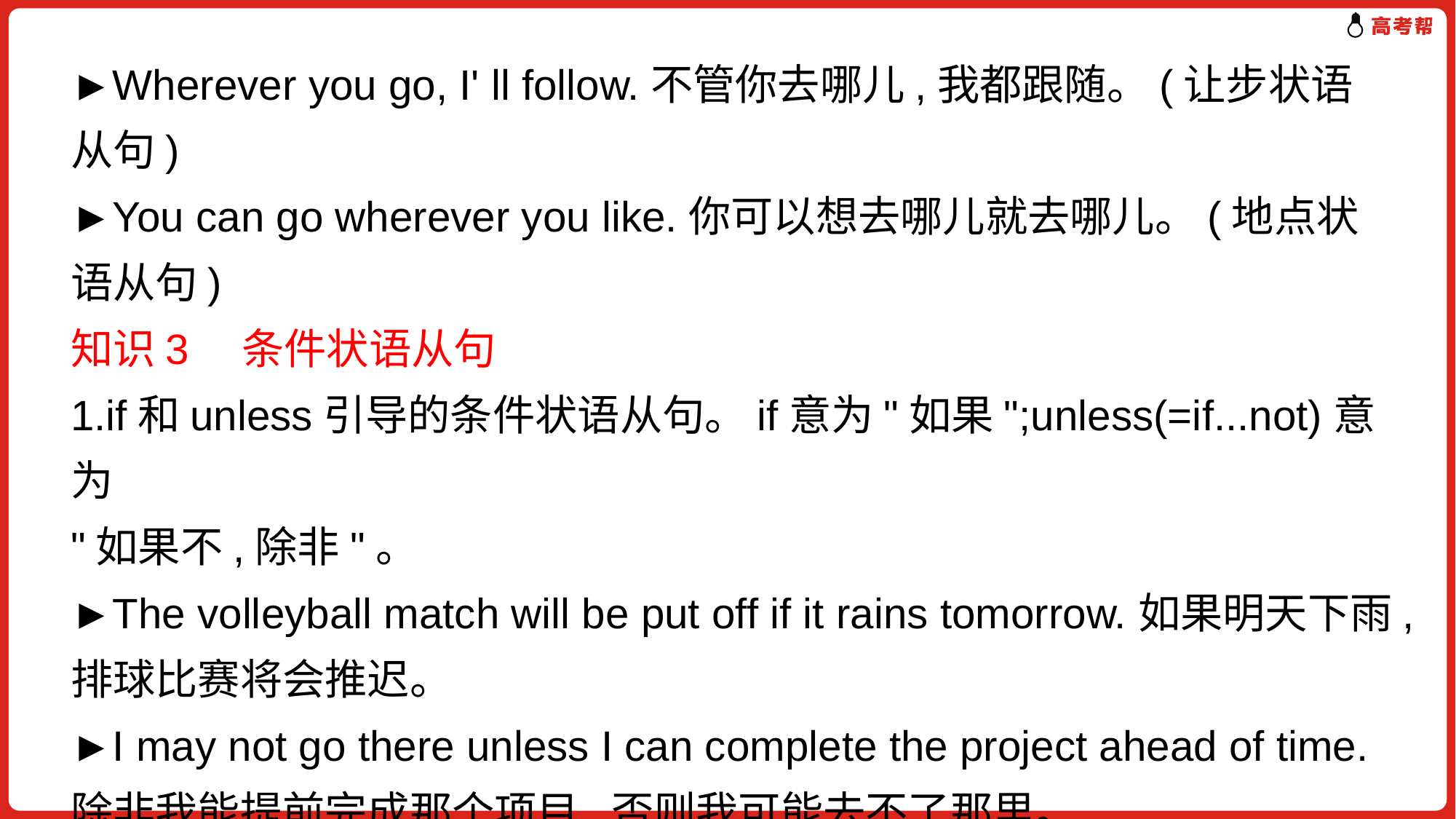

►Wherever you go, I' ll follow.不管你去哪儿,我都跟随。(让步状语从句)
►You can go wherever you like.你可以想去哪儿就去哪儿。(地点状语从句)
知识3　条件状语从句
1.if和unless引导的条件状语从句。if意为"如果";unless(=if...not)意为
"如果不,除非"。
►The volleyball match will be put off if it rains tomorrow.如果明天下雨,排球比赛将会推迟。
►I may not go there unless I can complete the project ahead of time.除非我能提前完成那个项目,否则我可能去不了那里。